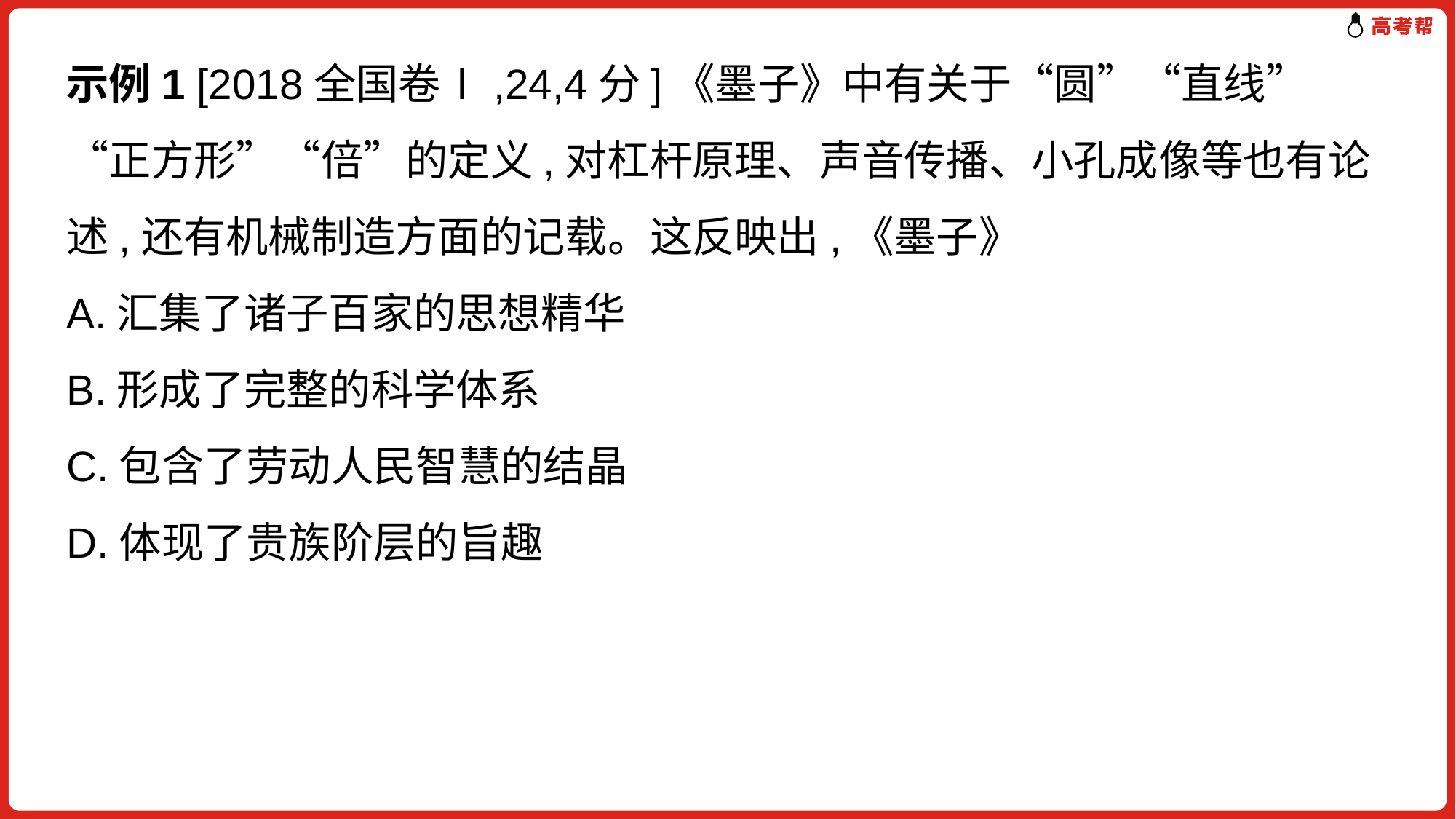

示例1 [2018全国卷Ⅰ,24,4分]《墨子》中有关于“圆”“直线”“正方形”“倍”的定义,对杠杆原理、声音传播、小孔成像等也有论述,还有机械制造方面的记载。这反映出,《墨子》
A.汇集了诸子百家的思想精华
B.形成了完整的科学体系
C.包含了劳动人民智慧的结晶
D.体现了贵族阶层的旨趣